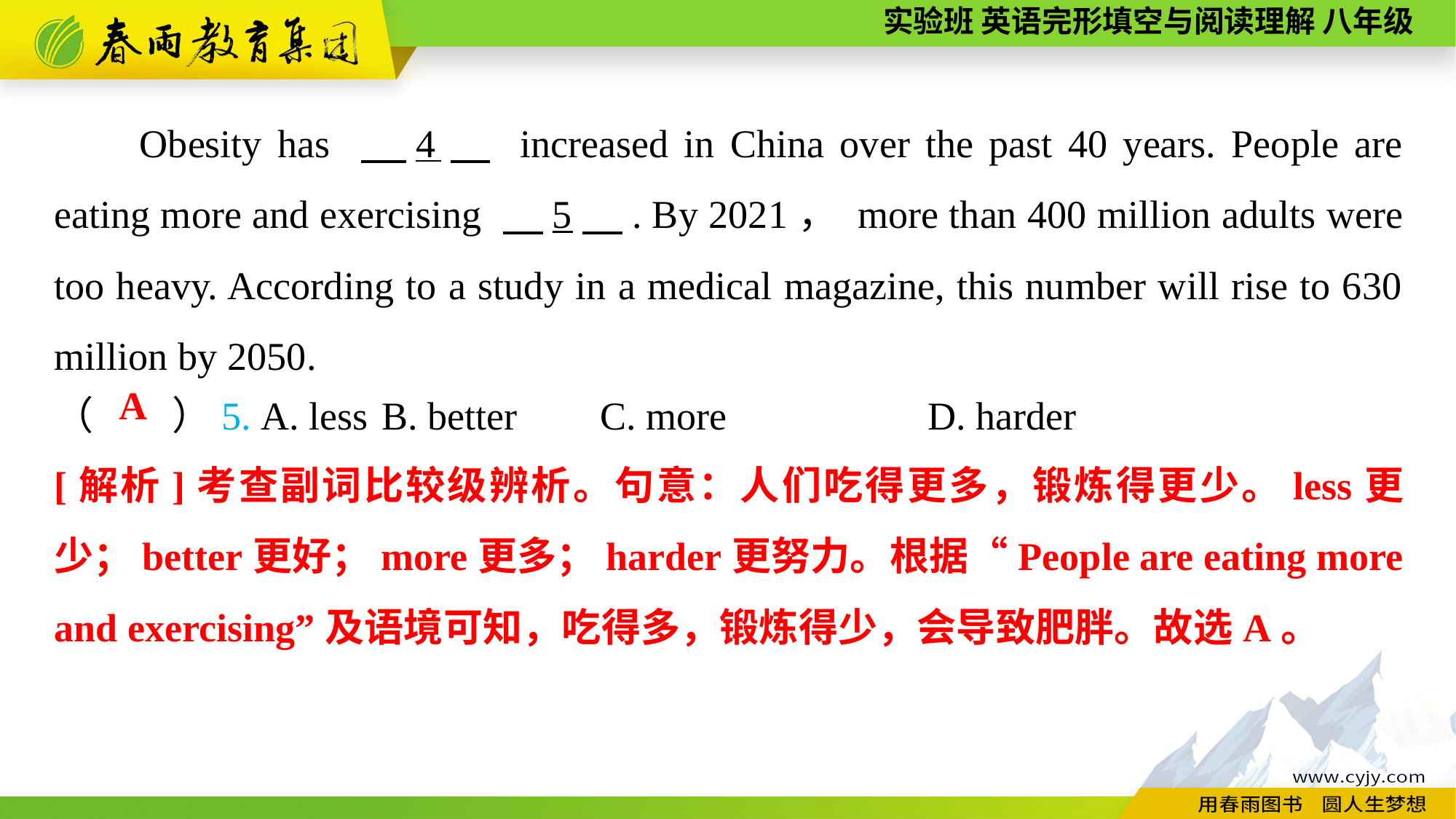

Obesity has 　4　 increased in China over the past 40 years. People are eating more and exercising 　5　. By 2021， more than 400 million adults were too heavy. According to a study in a medical magazine, this number will rise to 630 million by 2050.
（　　）5. A. less	B. better	C. more		D. harder
A
[解析]考查副词比较级辨析。句意：人们吃得更多，锻炼得更少。less更少；better更好；more更多；harder更努力。根据“People are eating more and exercising”及语境可知，吃得多，锻炼得少，会导致肥胖。故选A。